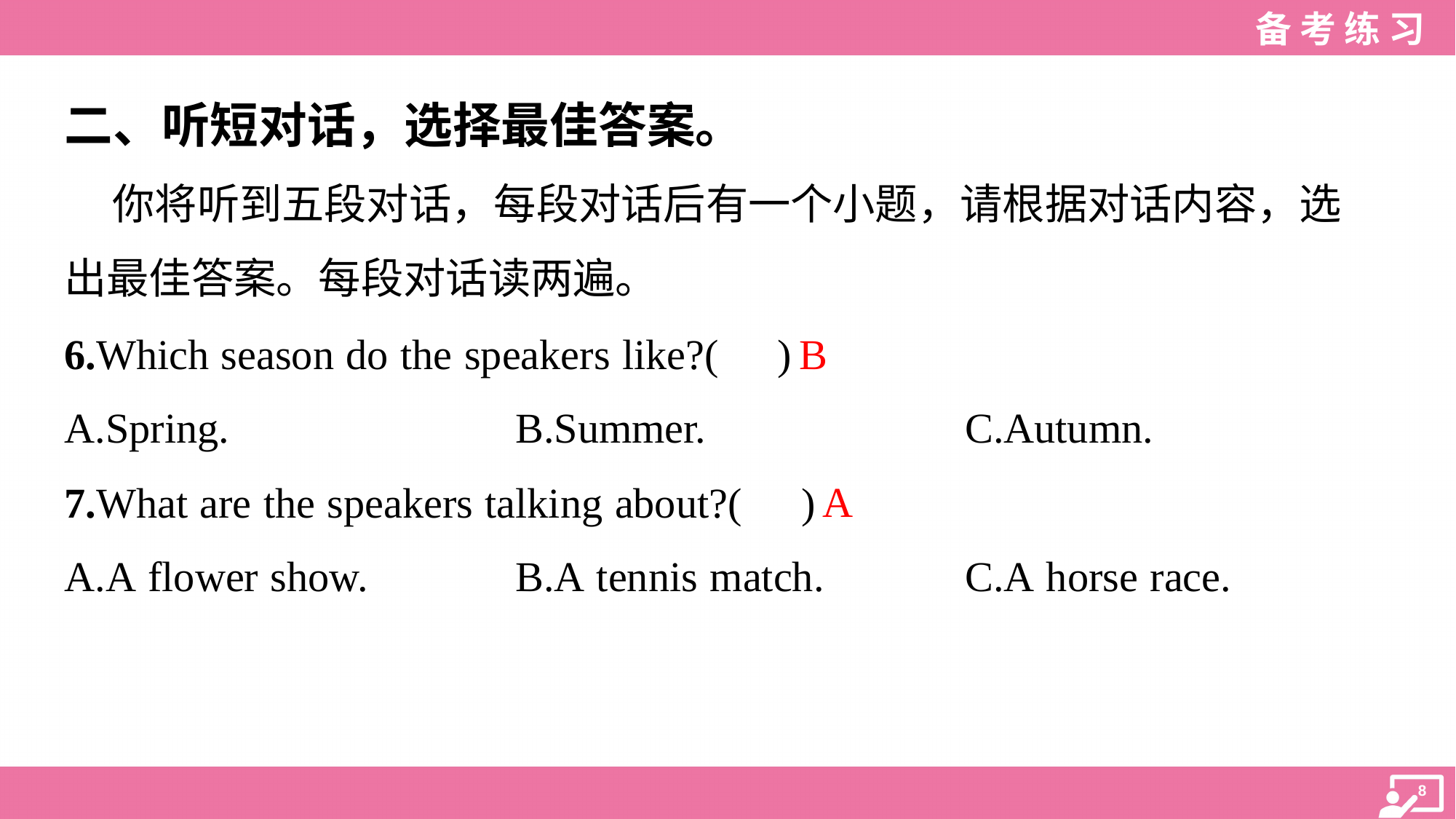

二、听短对话，选择最佳答案。
    你将听到五段对话，每段对话后有一个小题，请根据对话内容，选
出最佳答案。每段对话读两遍。
B
6.Which season do the speakers like?(     )
A.Spring.	B.Summer.	C.Autumn.
A
7.What are the speakers talking about?(     )
A.A flower show.	B.A tennis match.	C.A horse race.